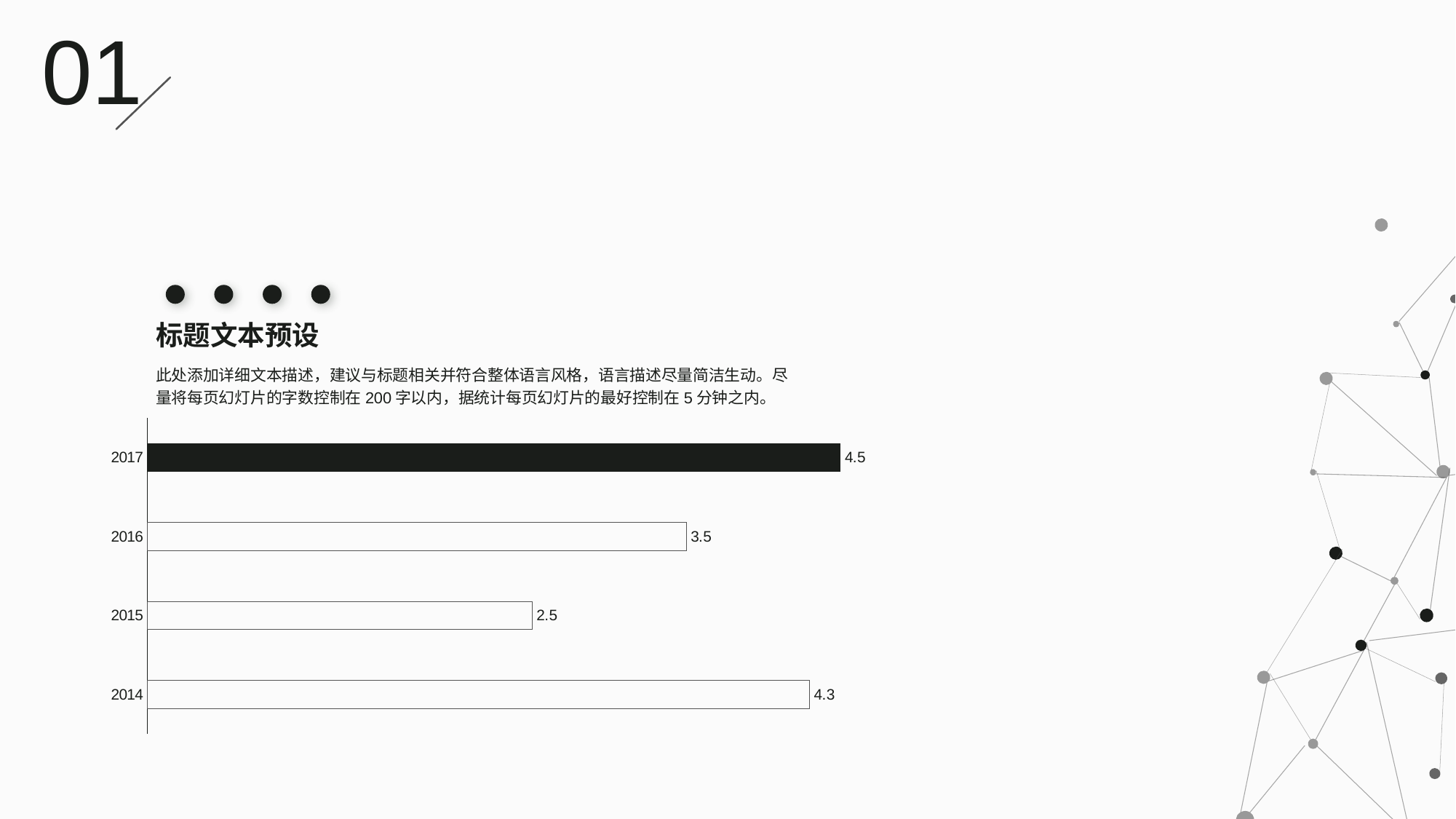

01

标题文本预设
此处添加详细文本描述，建议与标题相关并符合整体语言风格，语言描述尽量简洁生动。尽量将每页幻灯片的字数控制在200字以内，据统计每页幻灯片的最好控制在5分钟之内。

### Chart

| Category | 系列 1 |
|---|---|
| 2014 | 4.3 |
| 2015 | 2.5 |
| 2016 | 3.5 |
| 2017 | 4.5 |